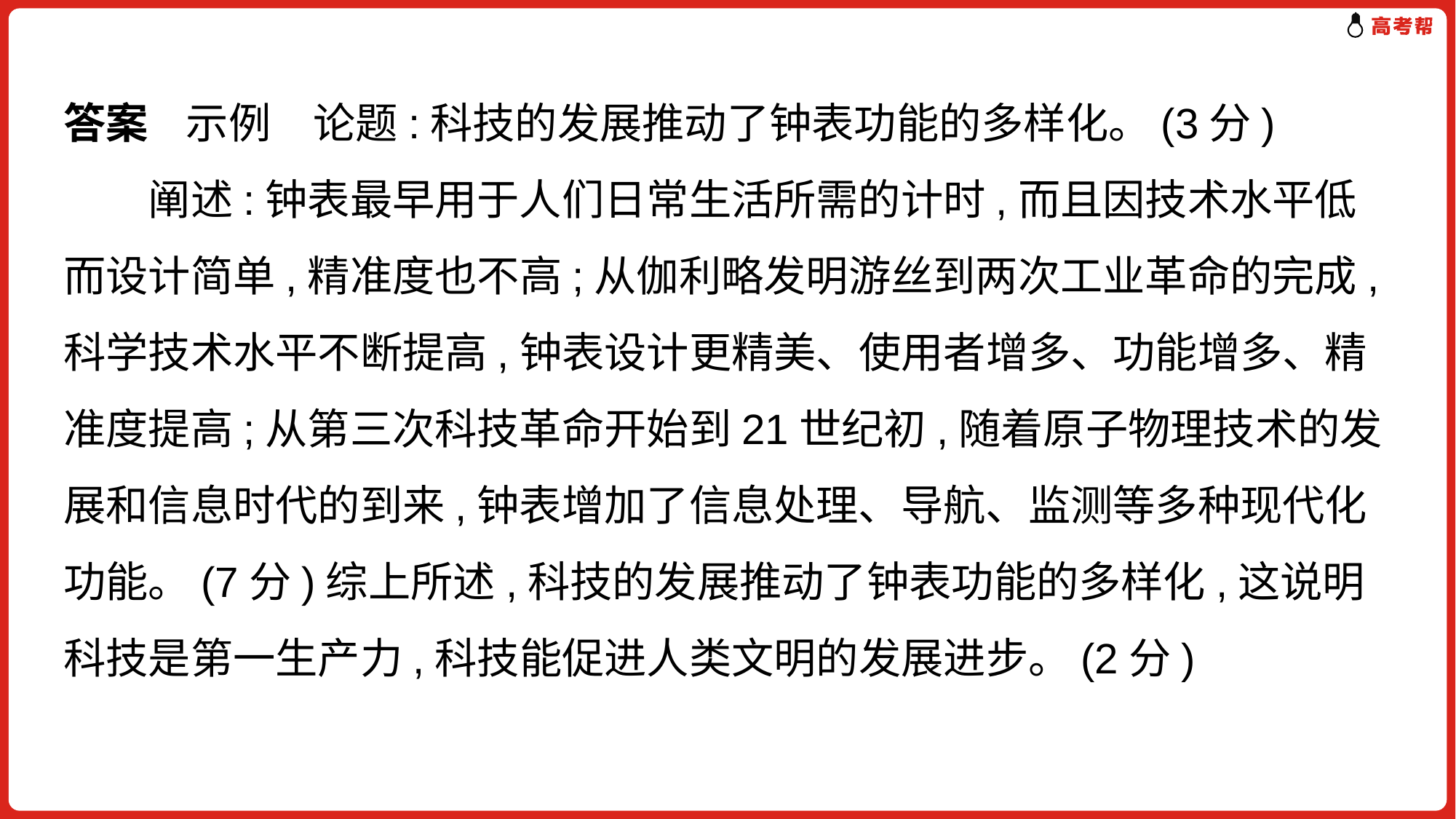

# 答案    示例　论题:科技的发展推动了钟表功能的多样化。(3分) 　　阐述:钟表最早用于人们日常生活所需的计时,而且因技术水平低而设计简单,精准度也不高;从伽利略发明游丝到两次工业革命的完成,科学技术水平不断提高,钟表设计更精美、使用者增多、功能增多、精准度提高;从第三次科技革命开始到21世纪初,随着原子物理技术的发展和信息时代的到来,钟表增加了信息处理、导航、监测等多种现代化功能。(7分)综上所述,科技的发展推动了钟表功能的多样化,这说明科技是第一生产力,科技能促进人类文明的发展进步。(2分)